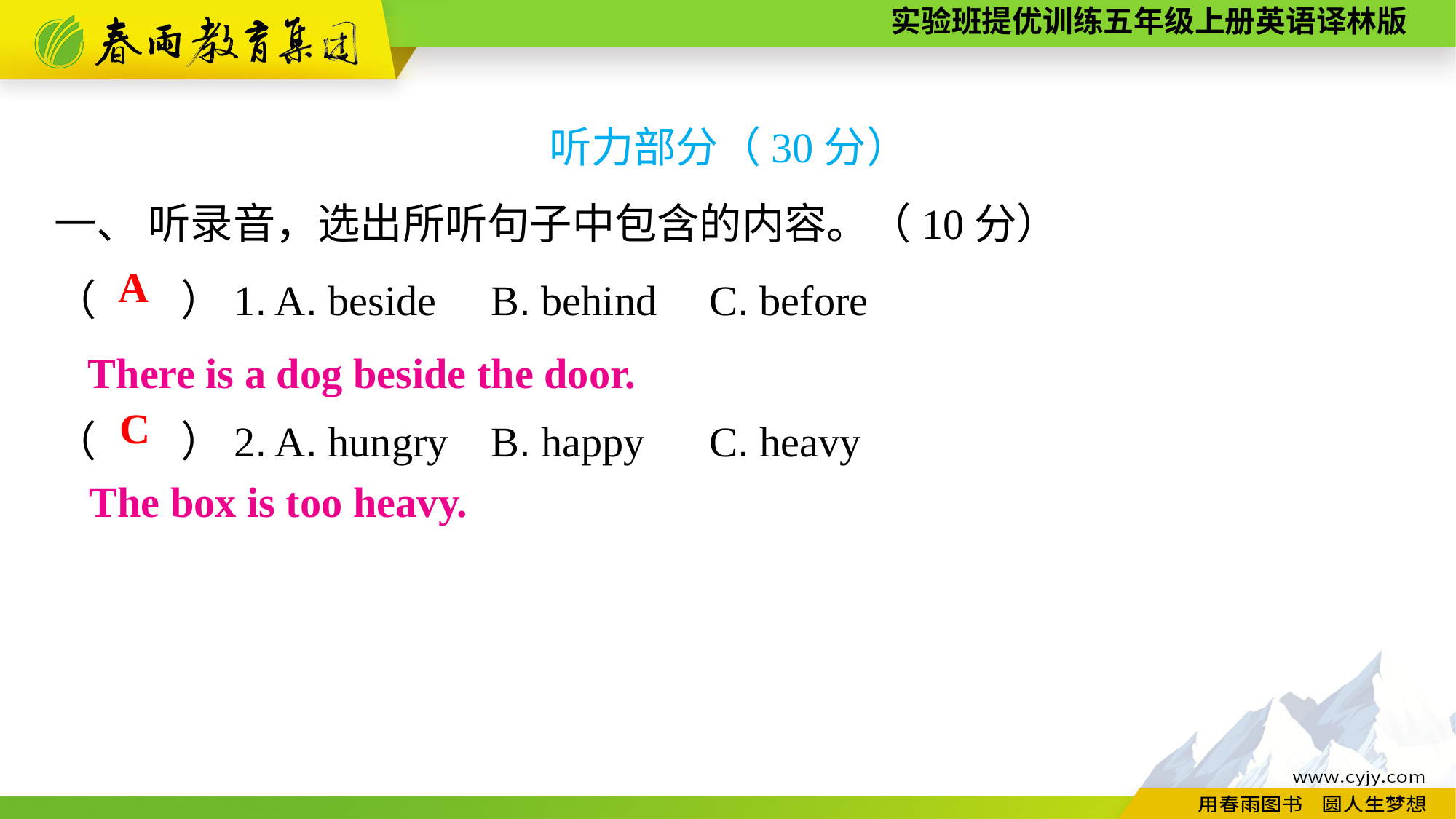

听力部分（30分）
一、 听录音，选出所听句子中包含的内容。（10分）
（　　）1. A. beside	B. behind	C. before

（　　）2. A. hungry	B. happy	C. heavy
A
There is a dog beside the door.
C
The box is too heavy.